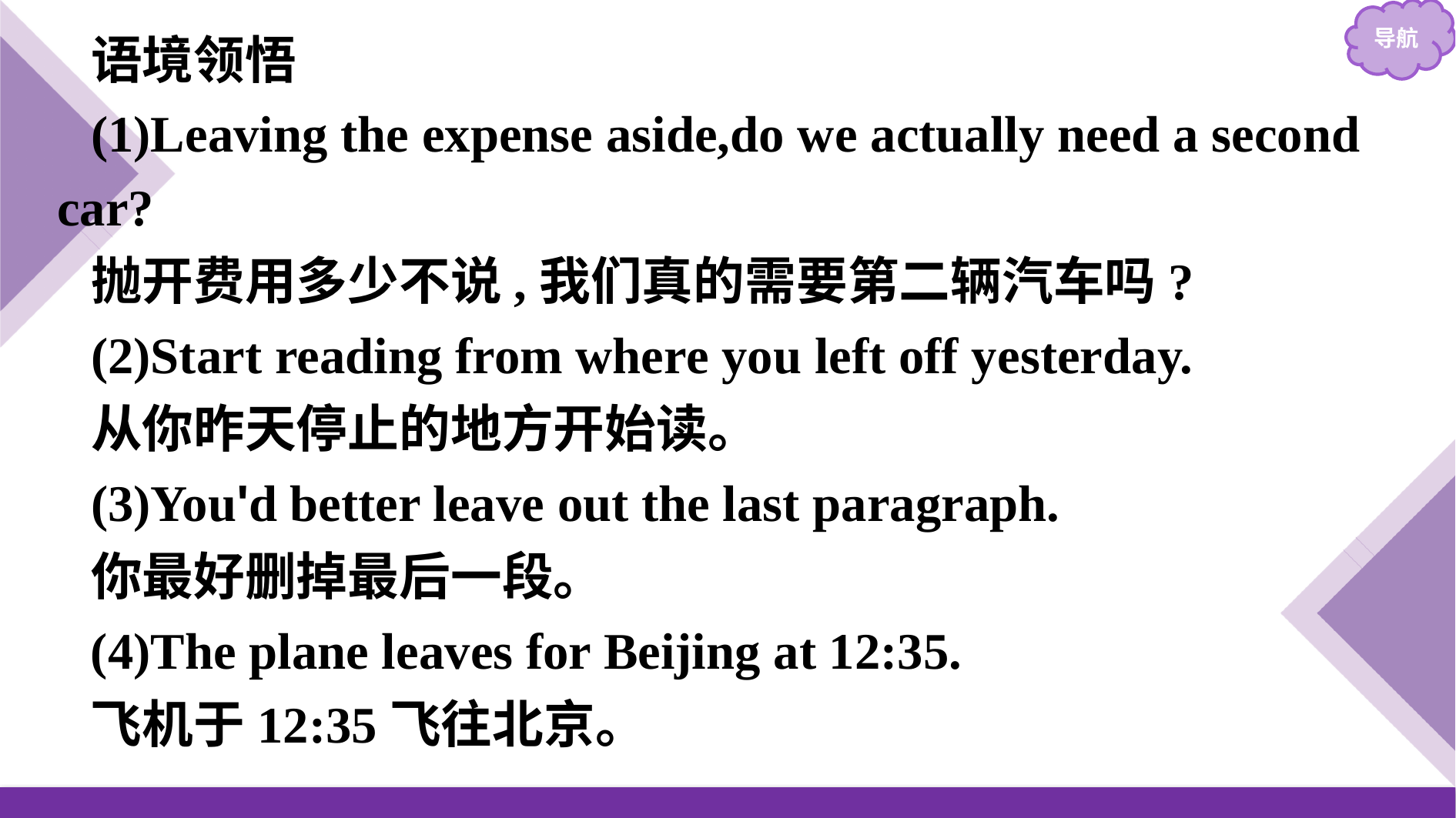

语境领悟
(1)Leaving the expense aside,do we actually need a second car?
抛开费用多少不说,我们真的需要第二辆汽车吗?
(2)Start reading from where you left off yesterday.
从你昨天停止的地方开始读。
(3)You'd better leave out the last paragraph.
你最好删掉最后一段。
(4)The plane leaves for Beijing at 12:35.
飞机于12:35飞往北京。